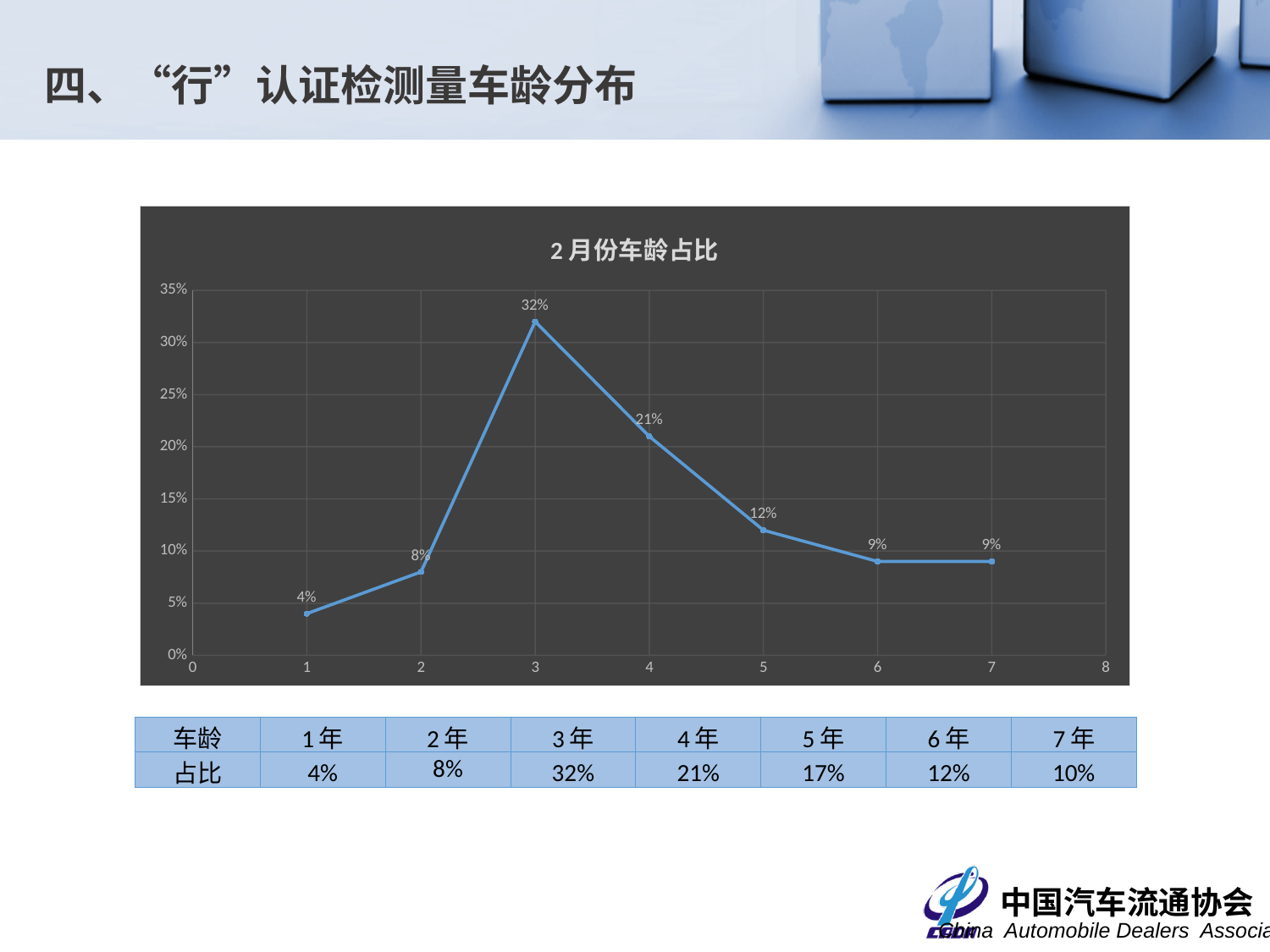

四、“行”认证检测量车龄分布

### Chart: 2月份车龄占比

| Category | 占比 |
|---|---|
| 车龄 | 1年 | 2年 | 3年 | 4年 | 5年 | 6年 | 7年 |
| --- | --- | --- | --- | --- | --- | --- | --- |
| 占比 | 4% | 8% | 32% | 21% | 17% | 12% | 10% |